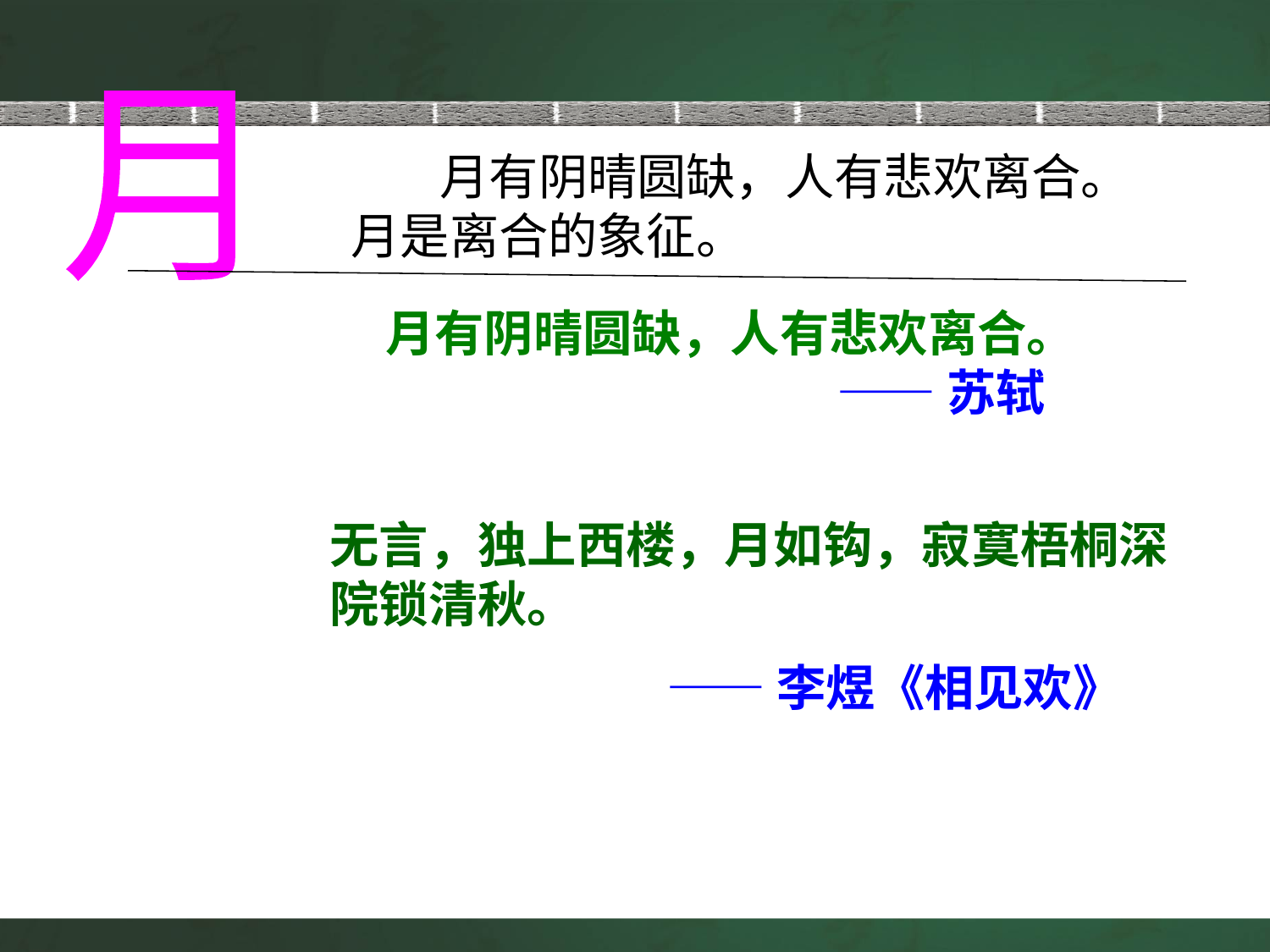

月
       月有阴晴圆缺，人有悲欢离合。月是离合的象征。

月有阴晴圆缺，人有悲欢离合。
                                         ——苏轼

无言，独上西楼，月如钩，寂寞梧桐深院锁清秋。
                              ——李煜《相见欢》